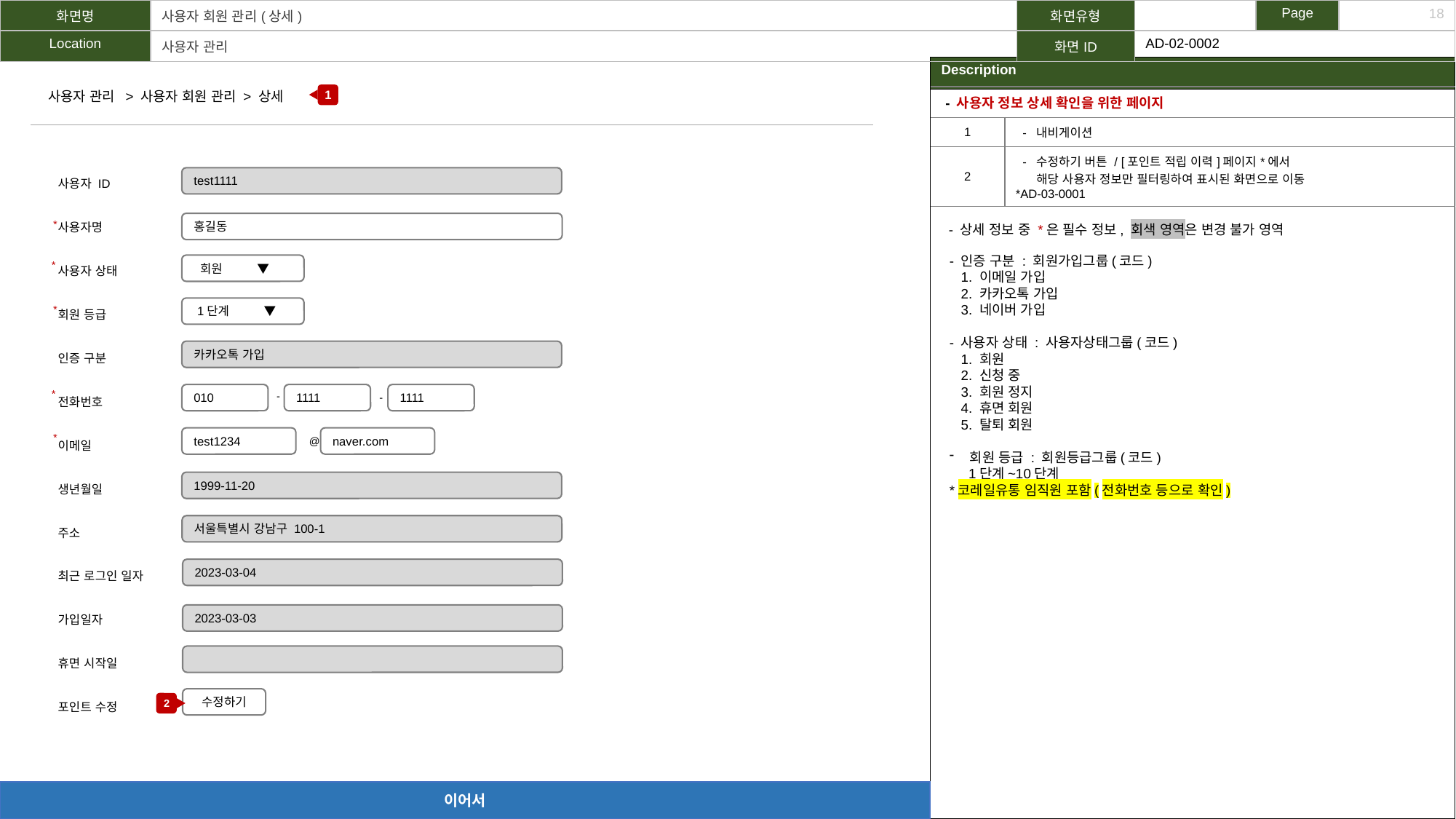

| 화면명 | 사용자 회원 관리(상세) | 화면유형 |  | Page |  |
| --- | --- | --- | --- | --- | --- |
| Location | 사용자 관리 | 화면ID | AD-02-0002 |  |  |
18
| Description |
| --- |
|  |
1

사용자 관리  > 사용자 회원 관리 > 상세
| - 사용자 정보 상세 확인을 위한 페이지 |  |
| --- | --- |
| 1 | - 내비게이션 |
| 2 | - 수정하기 버튼 / [포인트 적립 이력]페이지\*에서 해당 사용자 정보만 필터링하여 표시된 화면으로 이동 \*AD-03-0001 |
사용자 ID

사용자명

사용자 상태

회원 등급

인증 구분

전화번호

이메일

생년월일

주소

최근 로그인 일자

가입일자

휴면 시작일

포인트 수정

test1111
*
홍길동
- 상세 정보 중 *은 필수 정보, 회색 영역은 변경 불가 영역

- 인증 구분 : 회원가입그룹(코드)
   1. 이메일 가입
   2. 카카오톡 가입
   3. 네이버 가입

- 사용자 상태 : 사용자상태그룹(코드)
   1. 회원
   2. 신청 중
   3. 회원 정지
   4. 휴면 회원
   5. 탈퇴 회원

회원 등급 : 회원등급그룹(코드)
     1단계~10단계
*코레일유통 임직원 포함(전화번호 등으로 확인)
*
 회원          ▼
*
 1단계          ▼
카카오톡 가입
*
-
010
1111
1111
-
*
test1234
naver.com
@
1999-11-20
서울특별시 강남구 100-1
2023-03-04
2023-03-03

수정하기
2

이어서